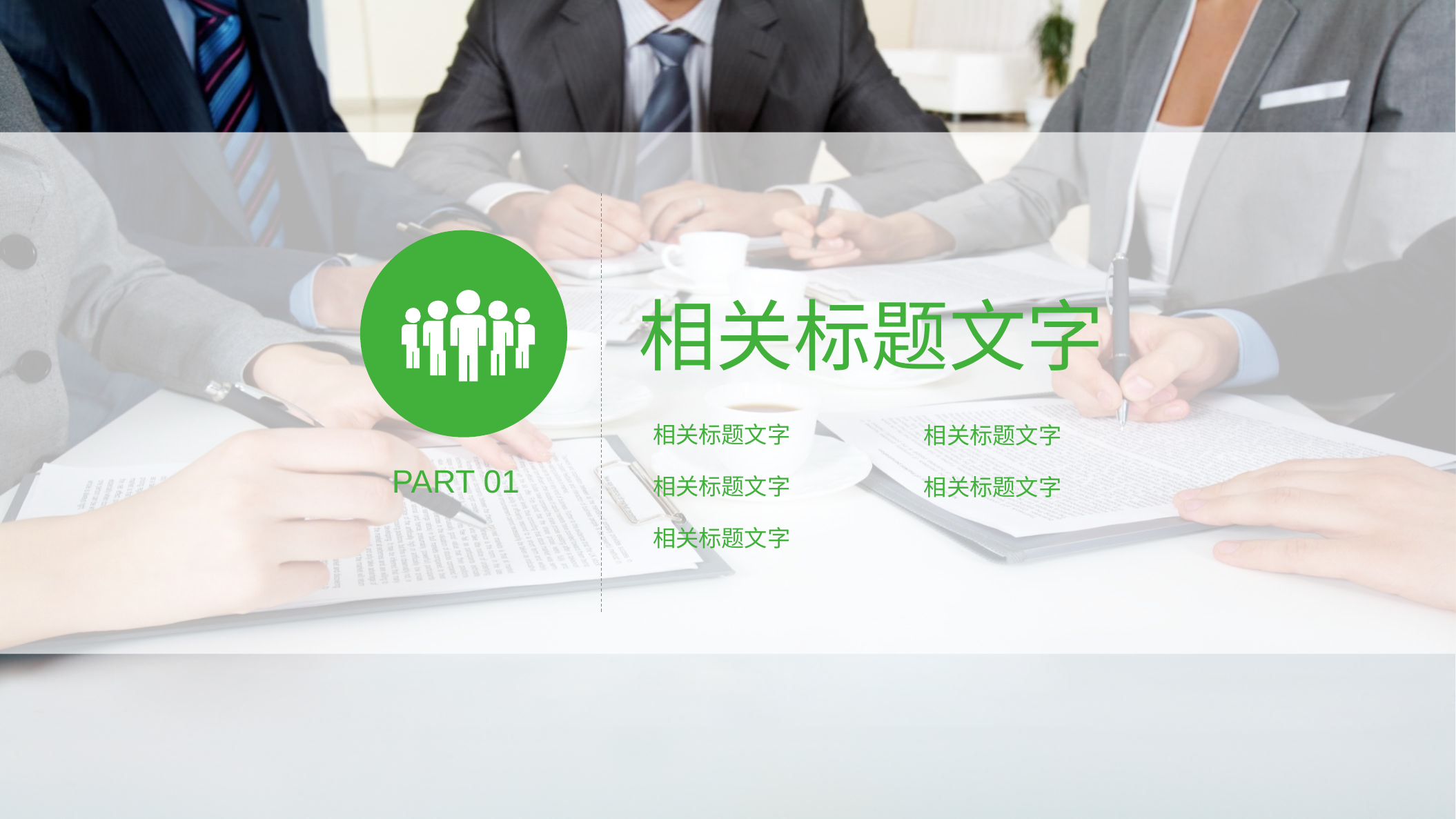

相关标题文字
相关标题文字
相关标题文字
PART 01
相关标题文字
相关标题文字
相关标题文字